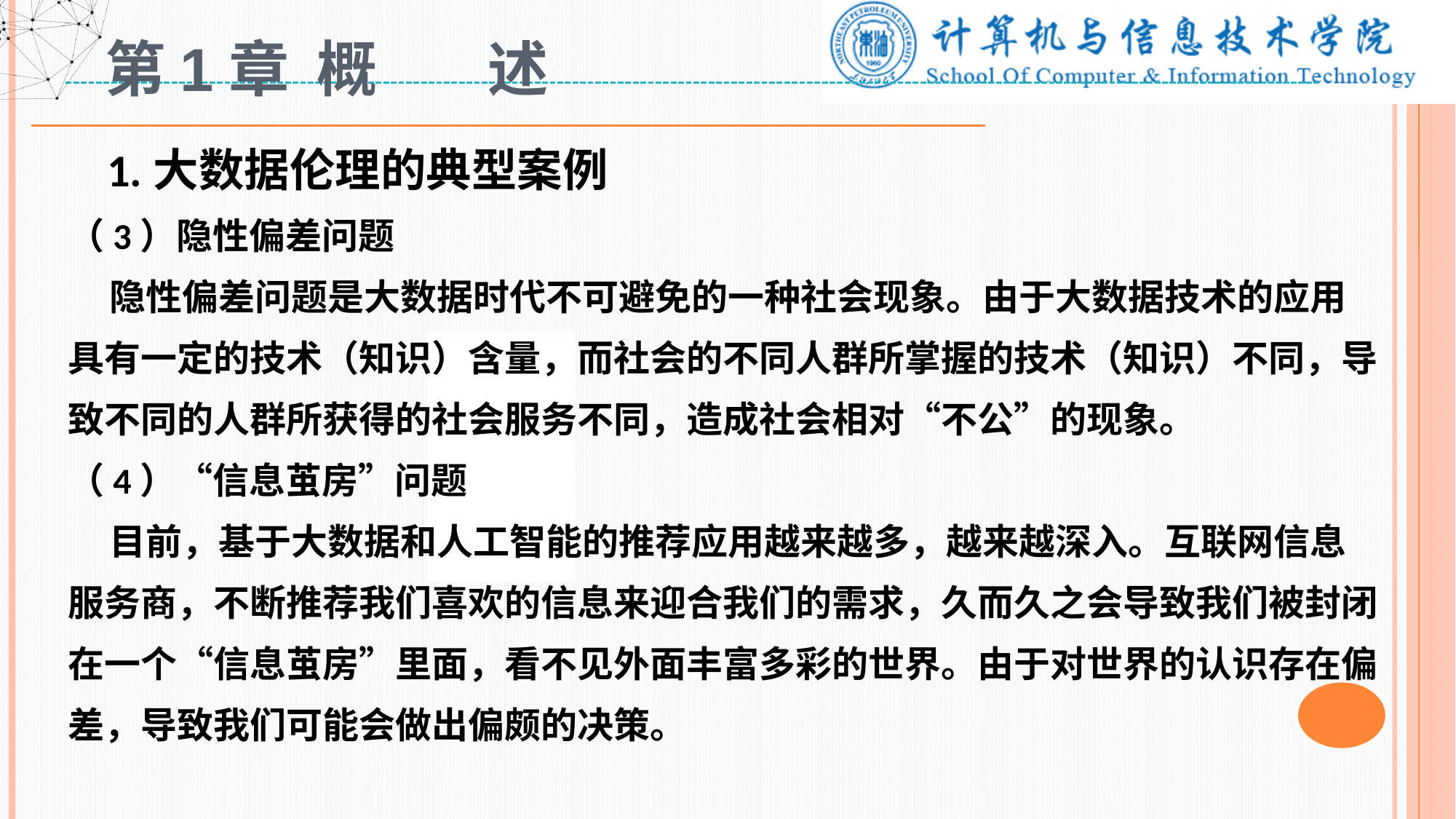

# 第1章  概        述
    1.大数据伦理的典型案例
（3）隐性偏差问题
    隐性偏差问题是大数据时代不可避免的一种社会现象。由于大数据技术的应用具有一定的技术（知识）含量，而社会的不同人群所掌握的技术（知识）不同，导致不同的人群所获得的社会服务不同，造成社会相对“不公”的现象。
（4）“信息茧房”问题
    目前，基于大数据和人工智能的推荐应用越来越多，越来越深入。互联网信息服务商，不断推荐我们喜欢的信息来迎合我们的需求，久而久之会导致我们被封闭在一个“信息茧房”里面，看不见外面丰富多彩的世界。由于对世界的认识存在偏差，导致我们可能会做出偏颇的决策。